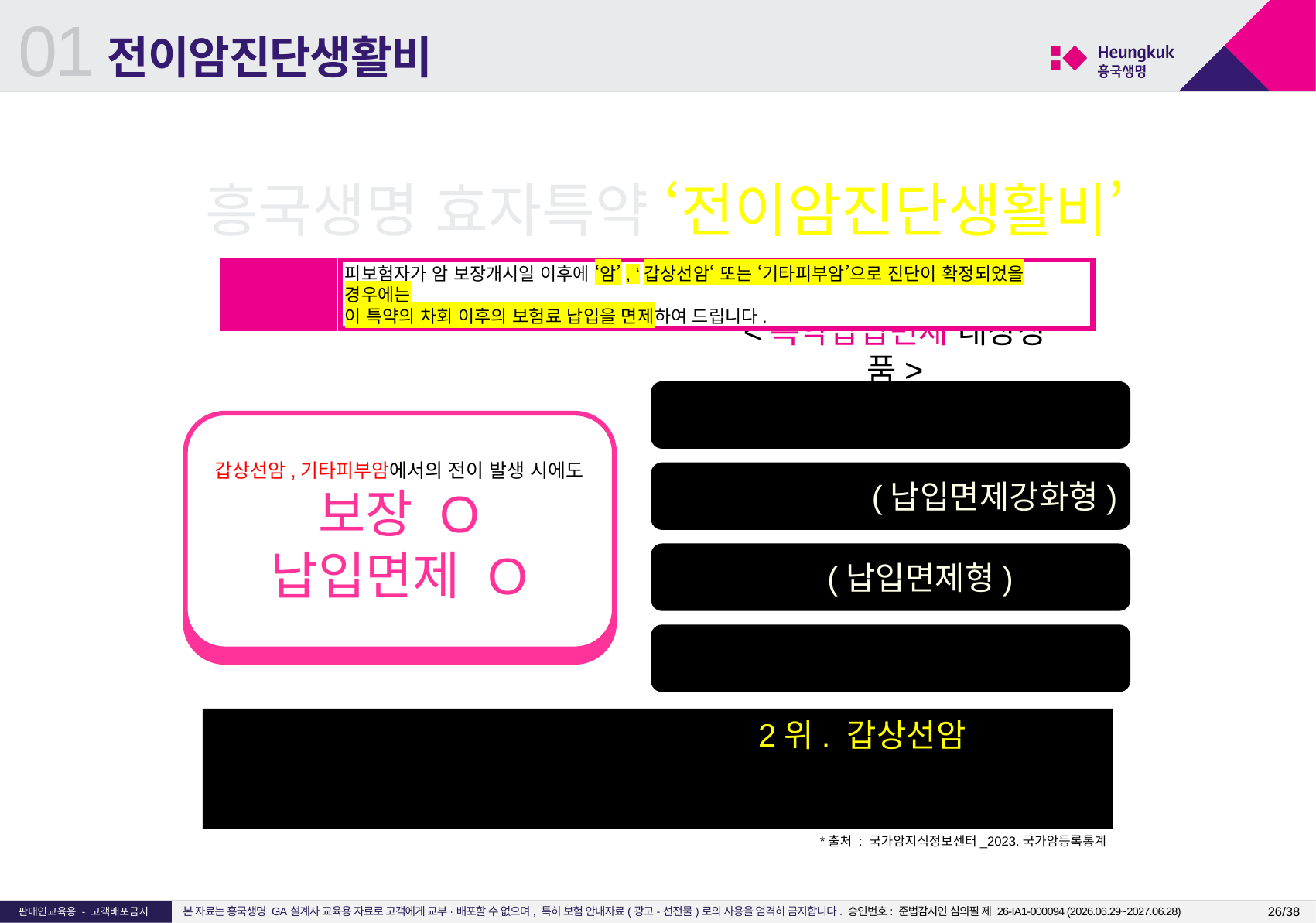

01
# 전이암진단생활비
흥국생명 효자특약 ‘전이암진단생활비’
약관내용 中
피보험자가 암 보장개시일 이후에 ‘암’, ‘갑상선암‘ 또는 ‘기타피부암’으로 진단이 확정되었을 경우에는
이 특약의 차회 이후의 보험료 납입을 면제하여 드립니다.
<특약납입면제 대상상품>
다사랑통합 / 오튼튼 / 다사랑암보험

갑상선암,기타피부암에서의 전이 발생 시에도
보장 O
납입면제 O
다재다능 1540(납입면제강화형)
3N5(납입면제형)
3.10.5 / 3.10.5.5
여성 암 발병률 1위. 유방암 2위. 갑상선암
7월 가입으로 보장혜택 챙기기 필수 !
*출처 : 국가암지식정보센터_2023.국가암등록통계
26/38